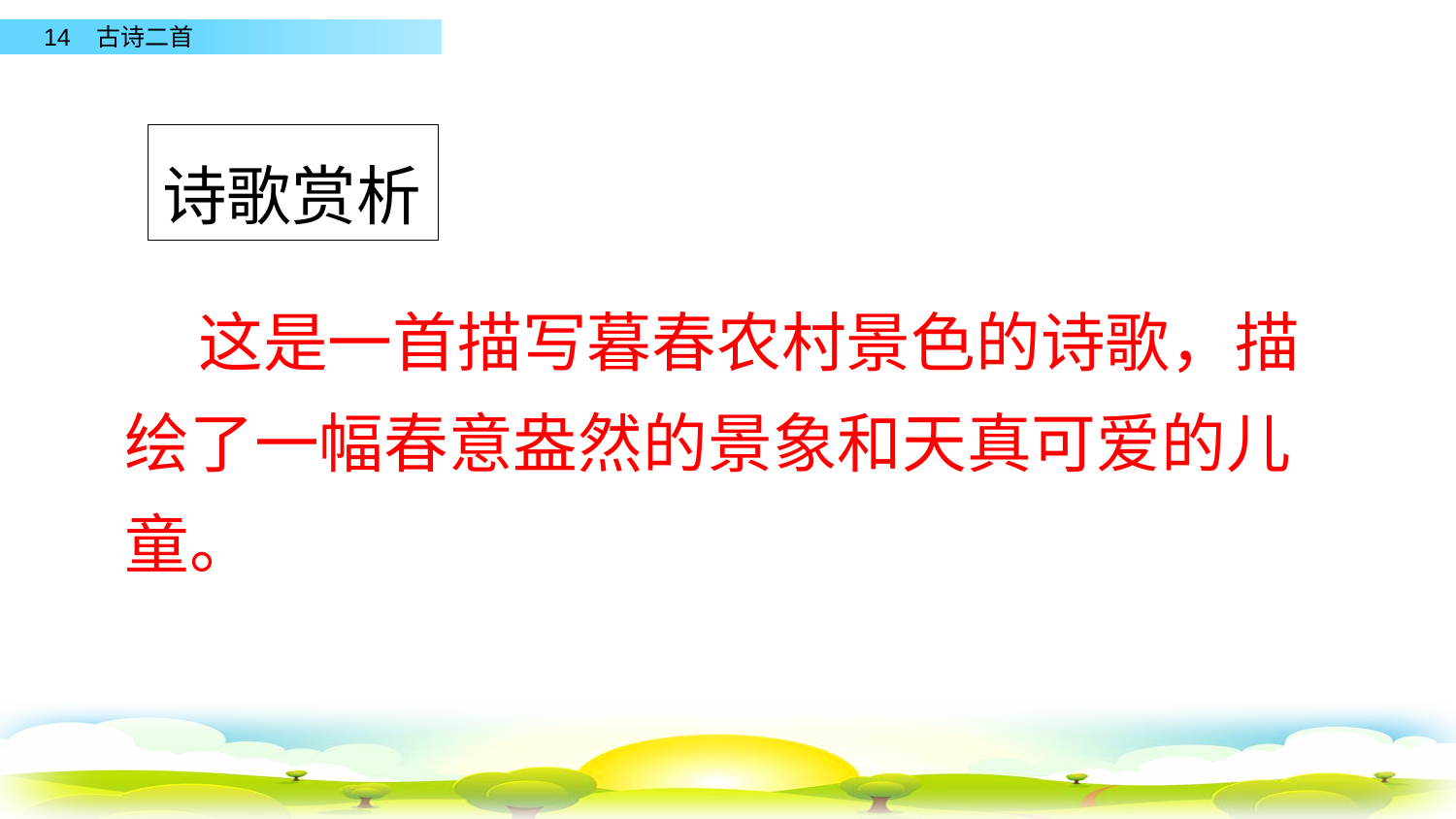

诗歌赏析
    这是一首描写暮春农村景色的诗歌，描绘了一幅春意盎然的景象和天真可爱的儿童。